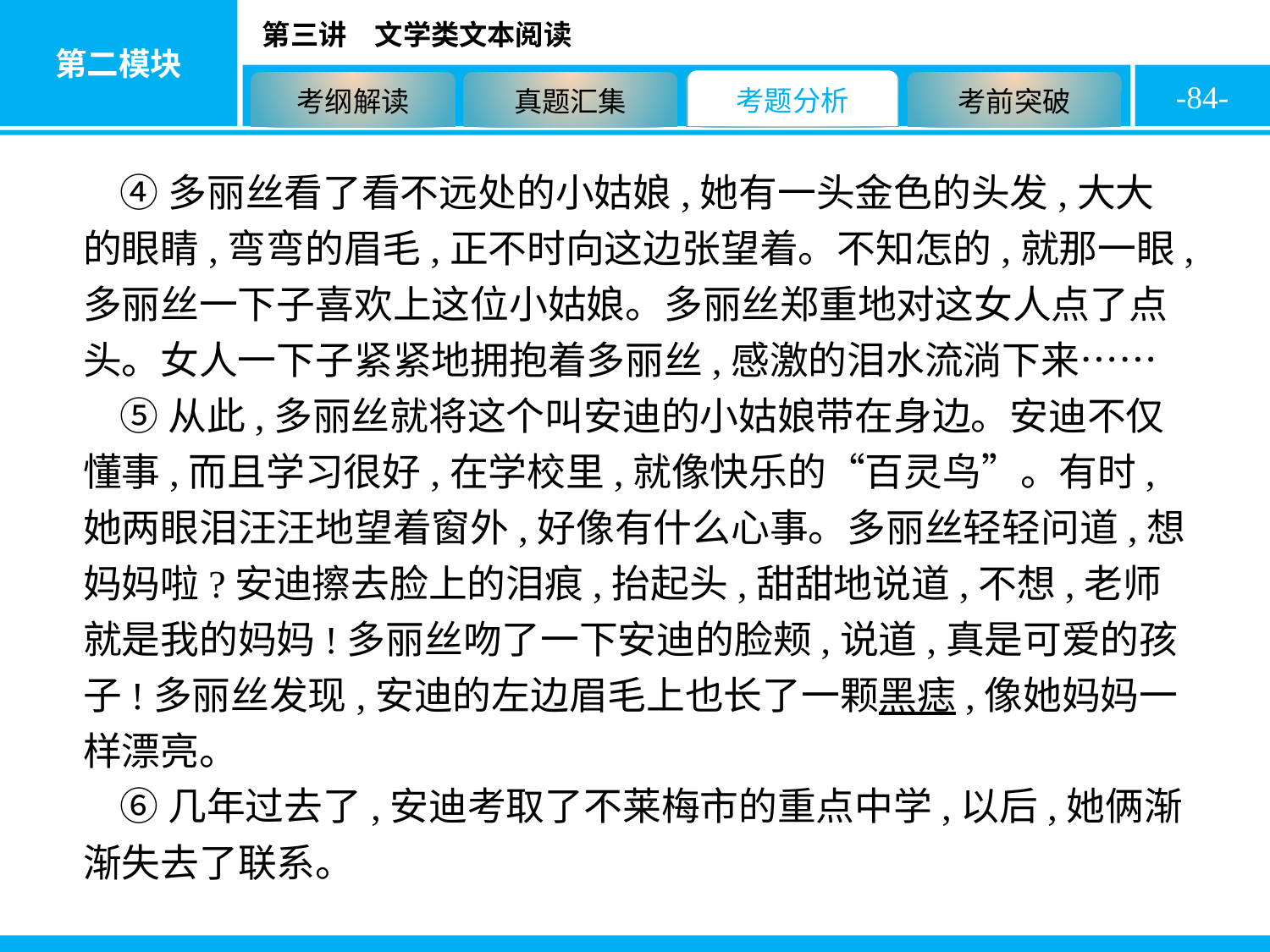

-84-
④多丽丝看了看不远处的小姑娘,她有一头金色的头发,大大的眼睛,弯弯的眉毛,正不时向这边张望着。不知怎的,就那一眼,多丽丝一下子喜欢上这位小姑娘。多丽丝郑重地对这女人点了点头。女人一下子紧紧地拥抱着多丽丝,感激的泪水流淌下来……
⑤从此,多丽丝就将这个叫安迪的小姑娘带在身边。安迪不仅懂事,而且学习很好,在学校里,就像快乐的“百灵鸟”。有时,她两眼泪汪汪地望着窗外,好像有什么心事。多丽丝轻轻问道,想妈妈啦?安迪擦去脸上的泪痕,抬起头,甜甜地说道,不想,老师就是我的妈妈!多丽丝吻了一下安迪的脸颊,说道,真是可爱的孩子!多丽丝发现,安迪的左边眉毛上也长了一颗黑痣,像她妈妈一样漂亮。
⑥几年过去了,安迪考取了不莱梅市的重点中学,以后,她俩渐渐失去了联系。